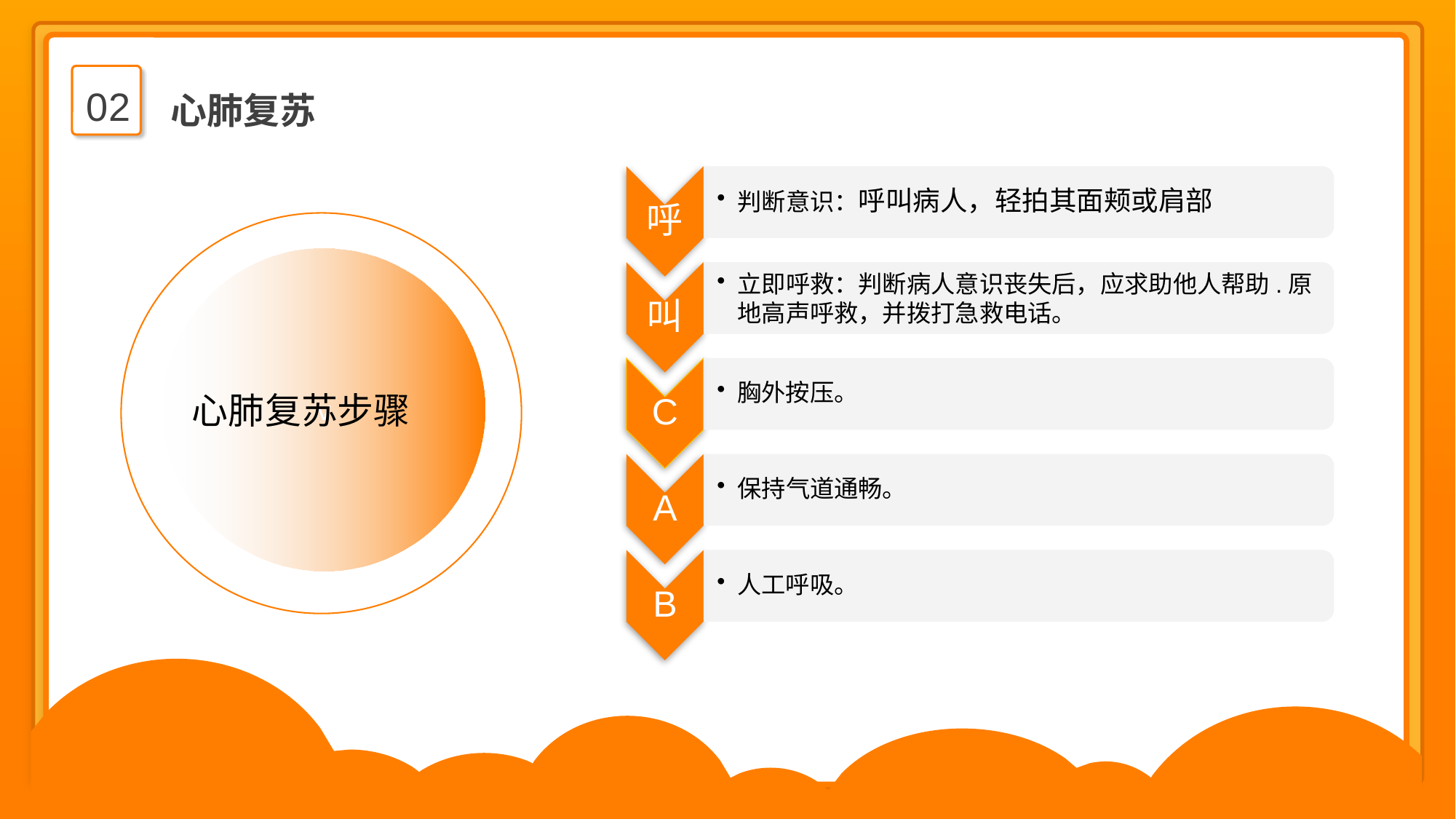

02
心肺复苏
呼
判断意识：呼叫病人，轻拍其面颊或肩部
叫
立即呼救：判断病人意识丧失后，应求助他人帮助.原地高声呼救，并拨打急救电话。
C
胸外按压。
A
保持气道通畅。
B
人工呼吸。

v
心肺复苏步骤